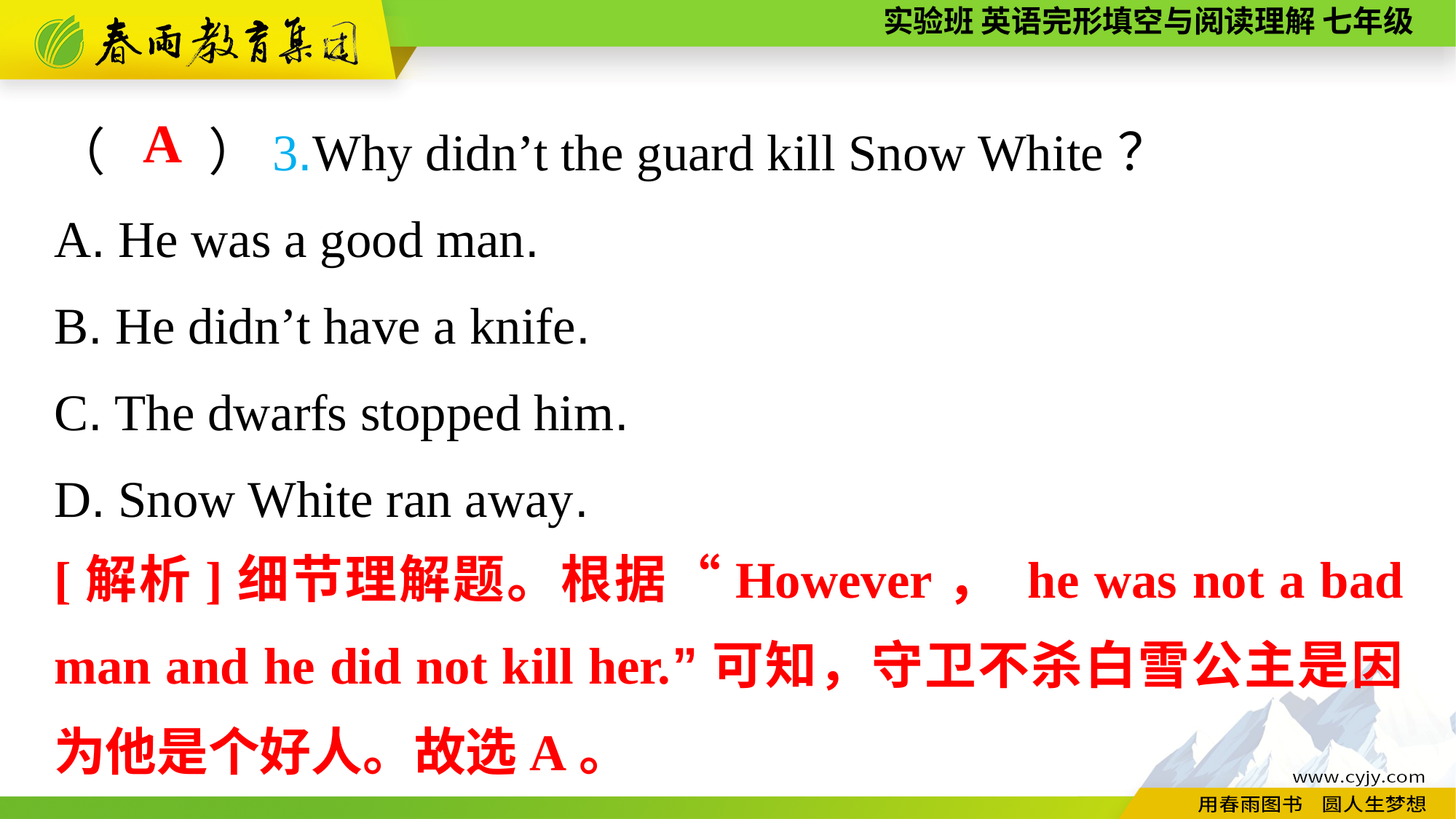

（　　）3.Why didn’t the guard kill Snow White？
A. He was a good man.
B. He didn’t have a knife.
C. The dwarfs stopped him.
D. Snow White ran away.
A
[解析]细节理解题。根据“However， he was not a bad man and he did not kill her.”可知，守卫不杀白雪公主是因为他是个好人。故选A。